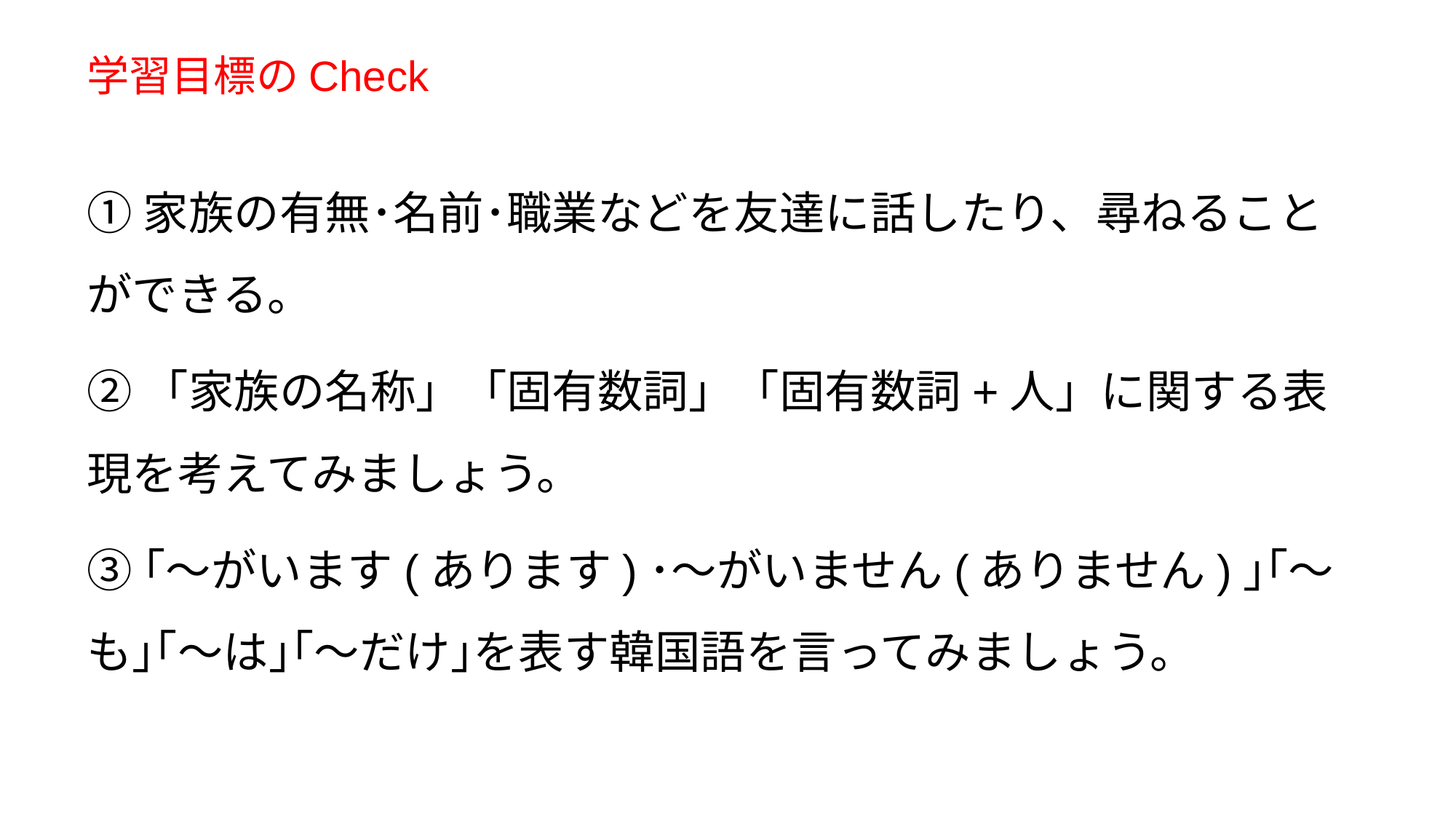

# 学習目標のCheck

①家族の有無･名前･職業などを友達に話したり、尋ねることができる。
②「家族の名称」「固有数詞」「固有数詞+人」に関する表現を考えてみましょう。
③｢～がいます(あります)･～がいません(ありません)｣｢～も｣｢～は｣｢～だけ｣を表す韓国語を言ってみましょう。